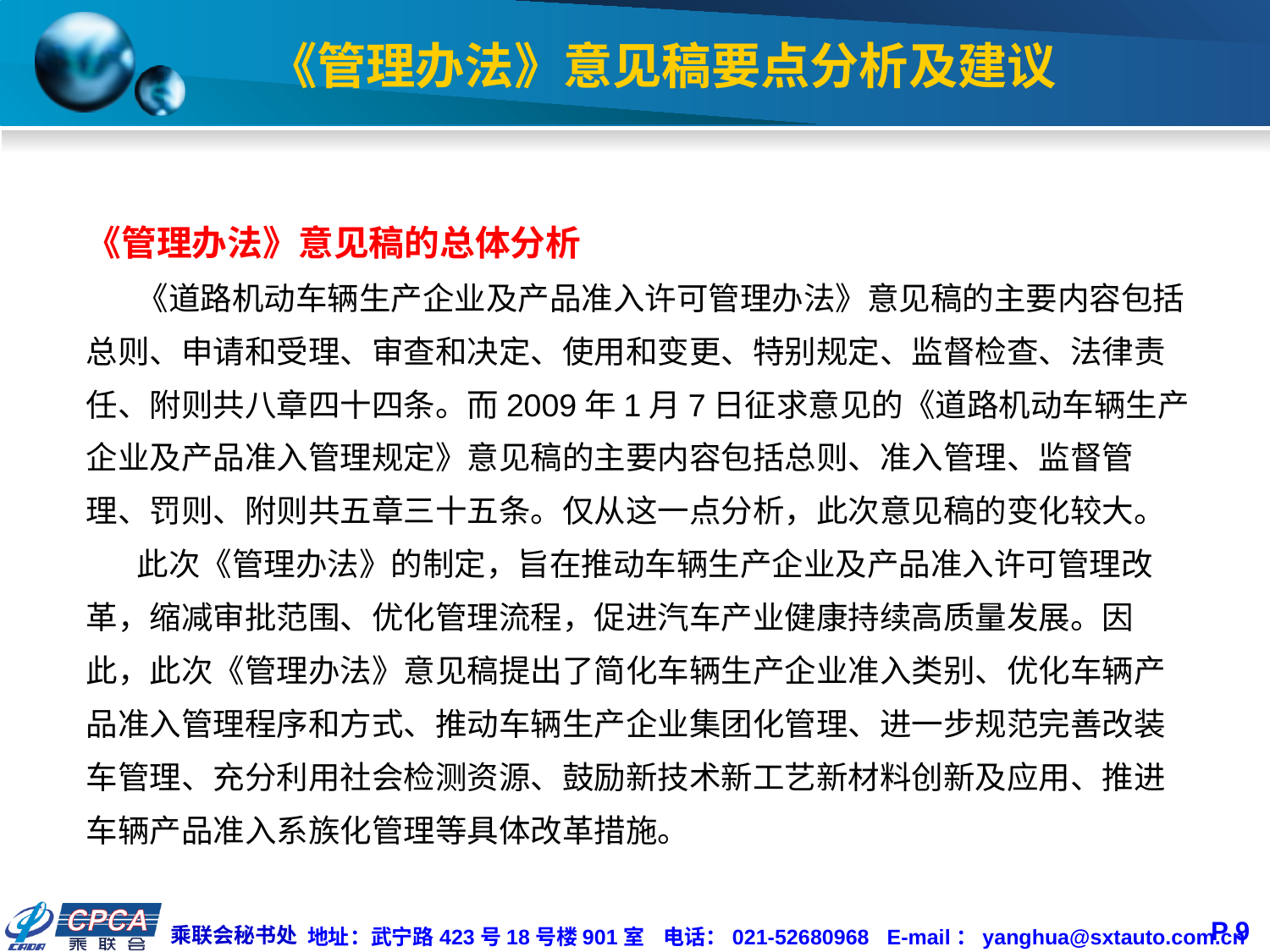

# 《管理办法》意见稿要点分析及建议
《管理办法》意见稿的总体分析
      《道路机动车辆生产企业及产品准入许可管理办法》意见稿的主要内容包括总则、申请和受理、审查和决定、使用和变更、特别规定、监督检查、法律责任、附则共八章四十四条。而2009年1月7日征求意见的《道路机动车辆生产企业及产品准入管理规定》意见稿的主要内容包括总则、准入管理、监督管理、罚则、附则共五章三十五条。仅从这一点分析，此次意见稿的变化较大。
      此次《管理办法》的制定，旨在推动车辆生产企业及产品准入许可管理改革，缩减审批范围、优化管理流程，促进汽车产业健康持续高质量发展。因此，此次《管理办法》意见稿提出了简化车辆生产企业准入类别、优化车辆产品准入管理程序和方式、推动车辆生产企业集团化管理、进一步规范完善改装车管理、充分利用社会检测资源、鼓励新技术新工艺新材料创新及应用、推进车辆产品准入系族化管理等具体改革措施。